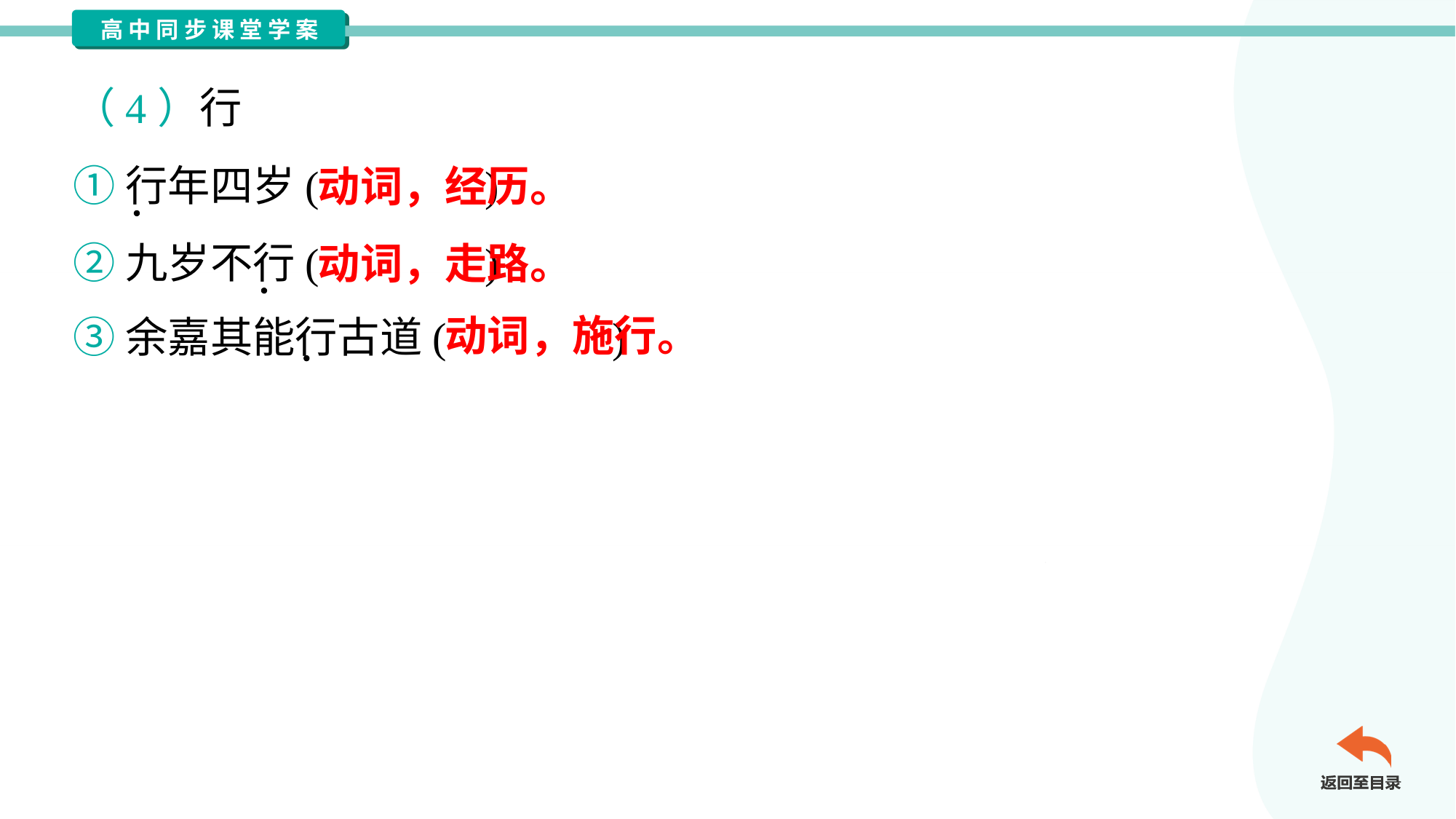

（4）行
①行年四岁(              )
②九岁不行(              )
③余嘉其能行古道(              )
动词，经历。
动词，走路。

动词，施行。